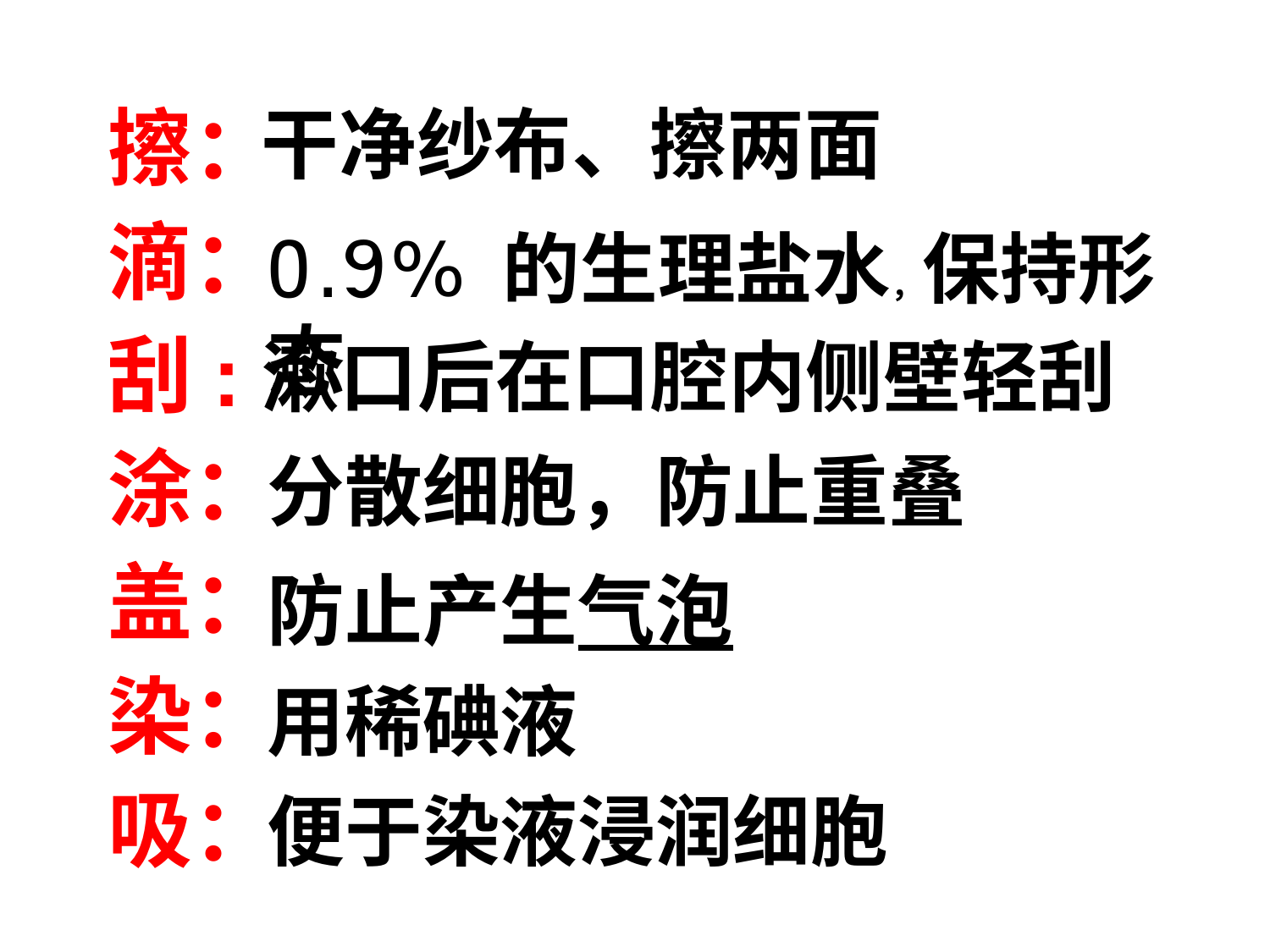

擦：滴：刮: 涂：盖：染：吸：
干净纱布、擦两面
0.9%的生理盐水，保持形态
漱口后在口腔内侧壁轻刮
分散细胞，防止重叠
防止产生气泡
用稀碘液
便于染液浸润细胞